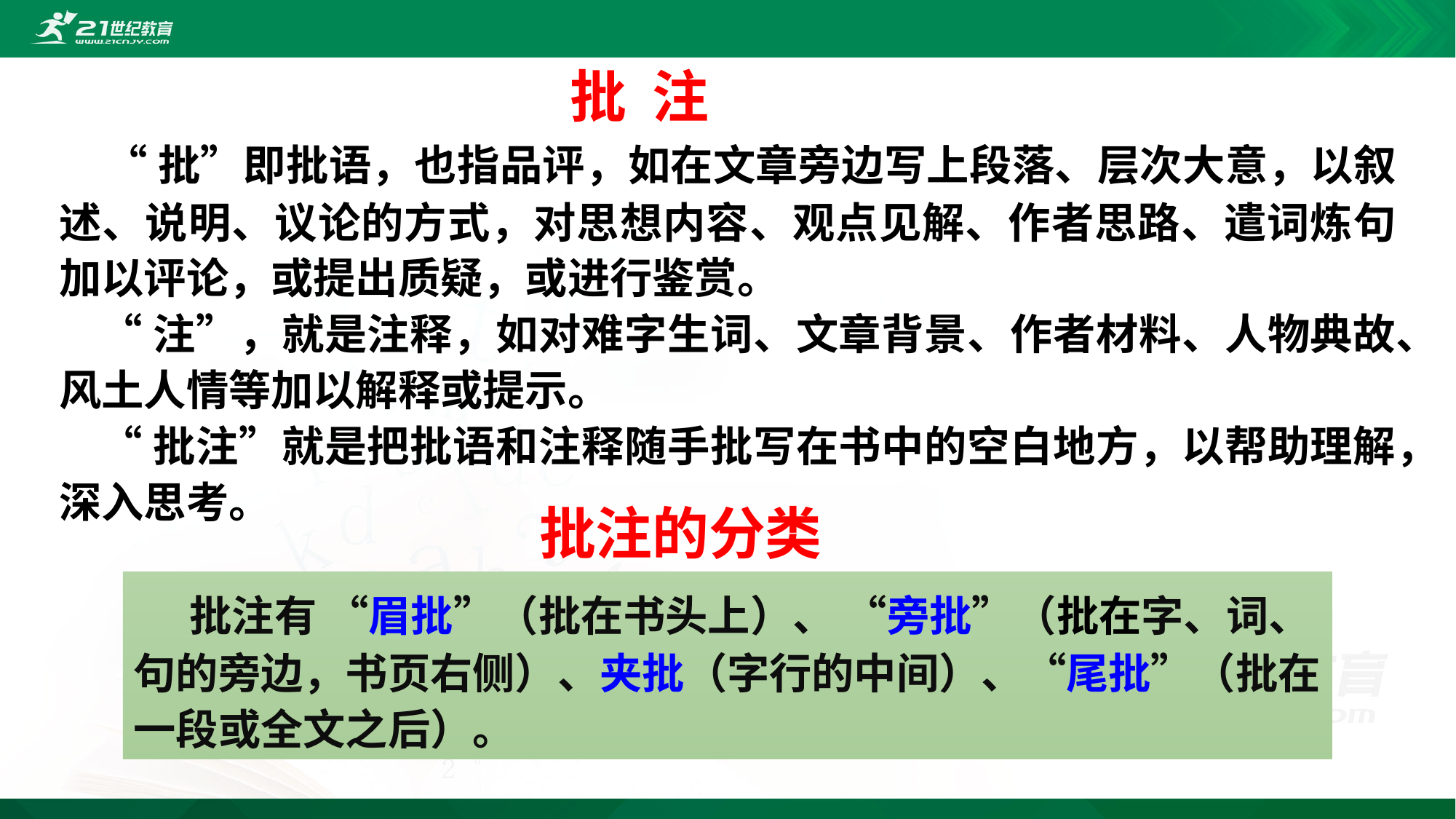

批  注
    “批”即批语，也指品评，如在文章旁边写上段落、层次大意，以叙述、说明、议论的方式，对思想内容、观点见解、作者思路、遣词炼句加以评论，或提出质疑，或进行鉴赏。
    “注”，就是注释，如对难字生词、文章背景、作者材料、人物典故、风土人情等加以解释或提示。
    “批注”就是把批语和注释随手批写在书中的空白地方，以帮助理解，深入思考。
批注的分类
    批注有 “眉批”（批在书头上）、 “旁批”（批在字、词、句的旁边，书页右侧）、夹批（字行的中间）、“尾批”（批在一段或全文之后）。